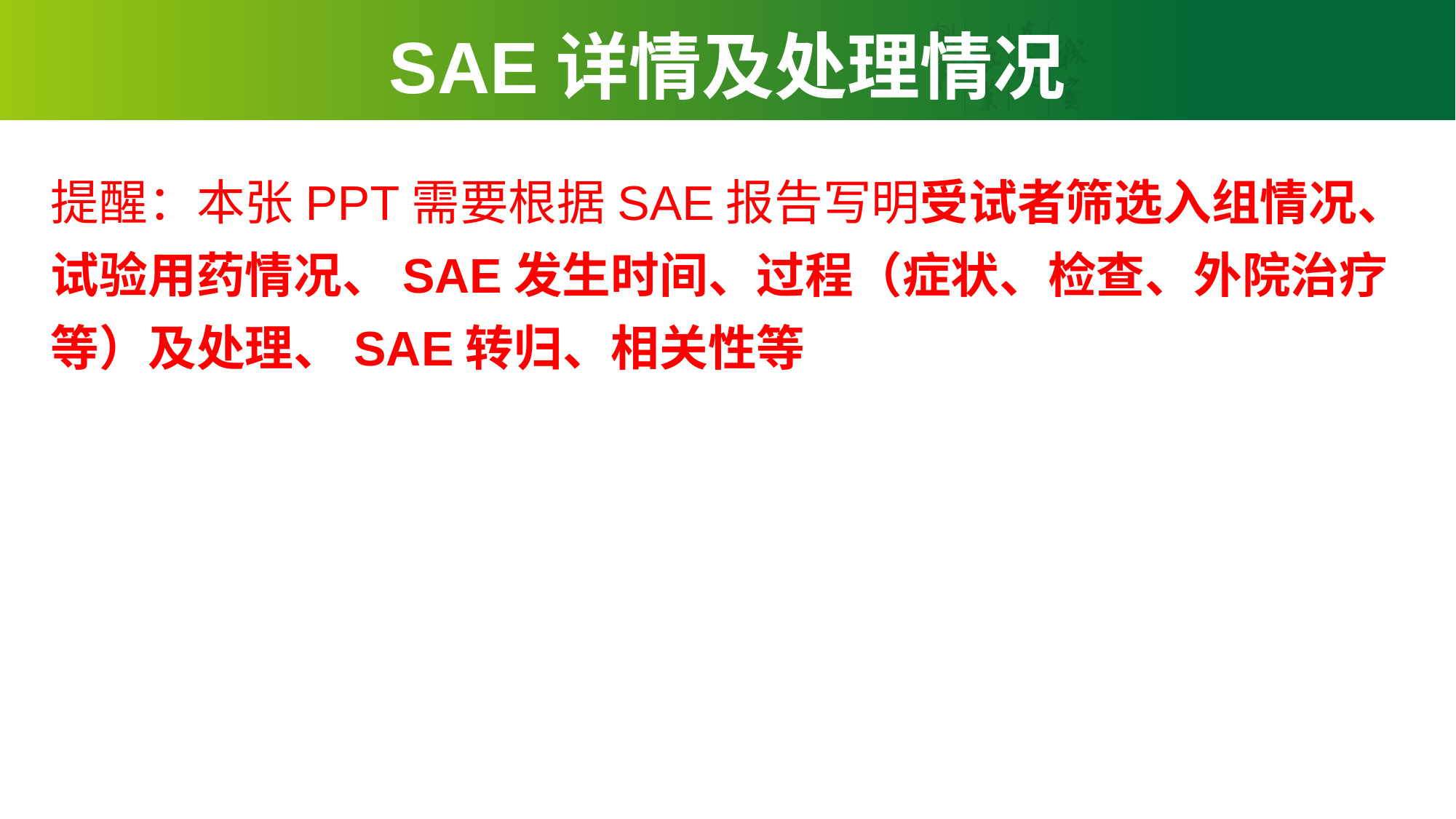

# SAE详情及处理情况
提醒：本张PPT需要根据SAE报告写明受试者筛选入组情况、试验用药情况、SAE发生时间、过程（症状、检查、外院治疗等）及处理、SAE转归、相关性等